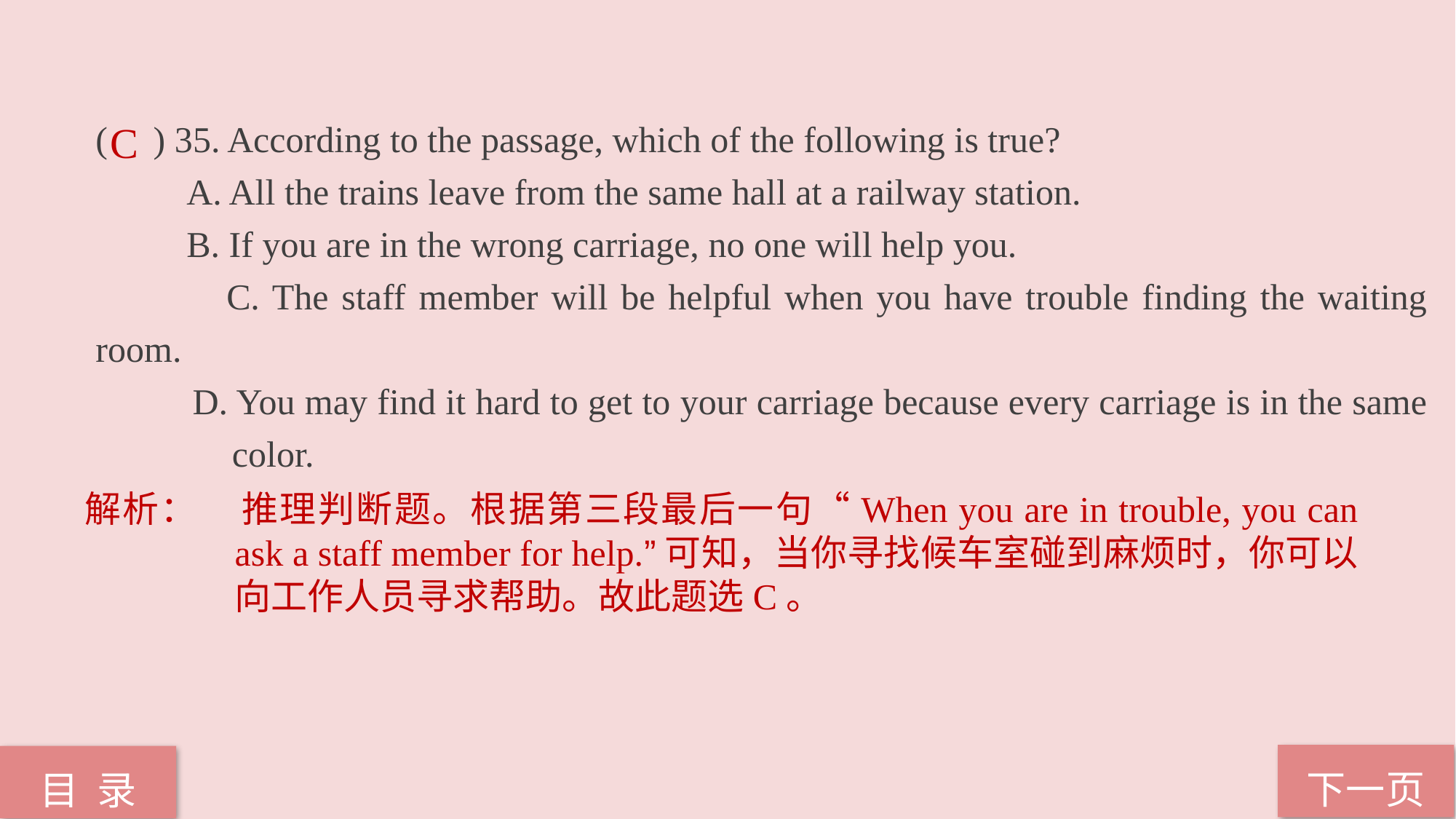

(     ) 35. According to the passage, which of the following is true?
          A. All the trains leave from the same hall at a railway station.
          B. If you are in the wrong carriage, no one will help you.
          C. The staff member will be helpful when you have trouble finding the waiting room.
          D. You may find it hard to get to your carriage because every carriage is in the same 	   color.
C
解析：	推理判断题。根据第三段最后一句“When you are in trouble, you can ask a staff member for help.”可知，当你寻找候车室碰到麻烦时，你可以向工作人员寻求帮助。故此题选C。